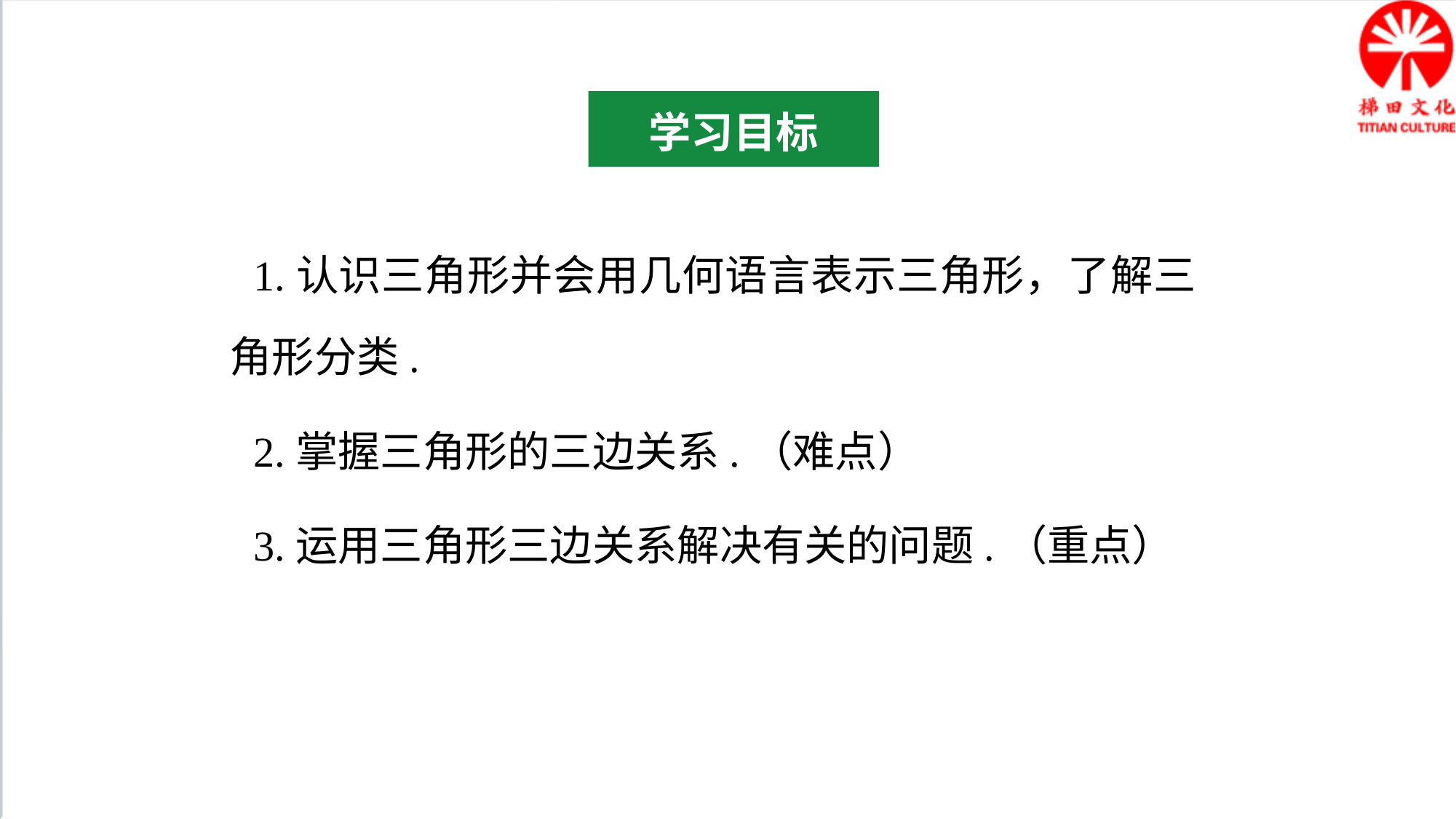

学习目标
1.认识三角形并会用几何语言表示三角形，了解三角形分类.
2.掌握三角形的三边关系.（难点）
3.运用三角形三边关系解决有关的问题.（重点）